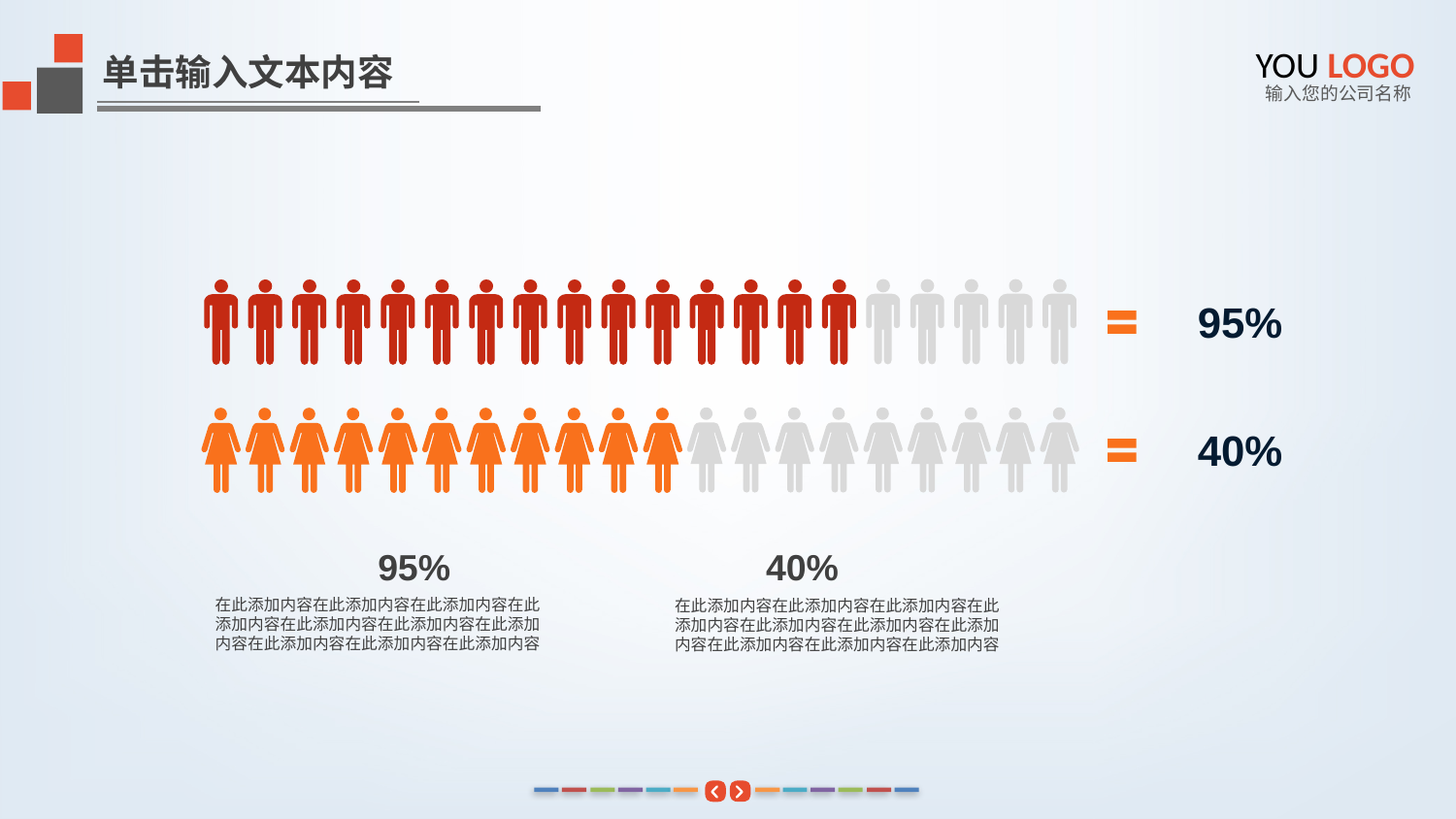

YOU LOGO
单击输入文本内容
输入您的公司名称

95%

40%

95%
在此添加内容在此添加内容在此添加内容在此添加内容在此添加内容在此添加内容在此添加内容在此添加内容在此添加内容在此添加内容
40%
在此添加内容在此添加内容在此添加内容在此添加内容在此添加内容在此添加内容在此添加内容在此添加内容在此添加内容在此添加内容